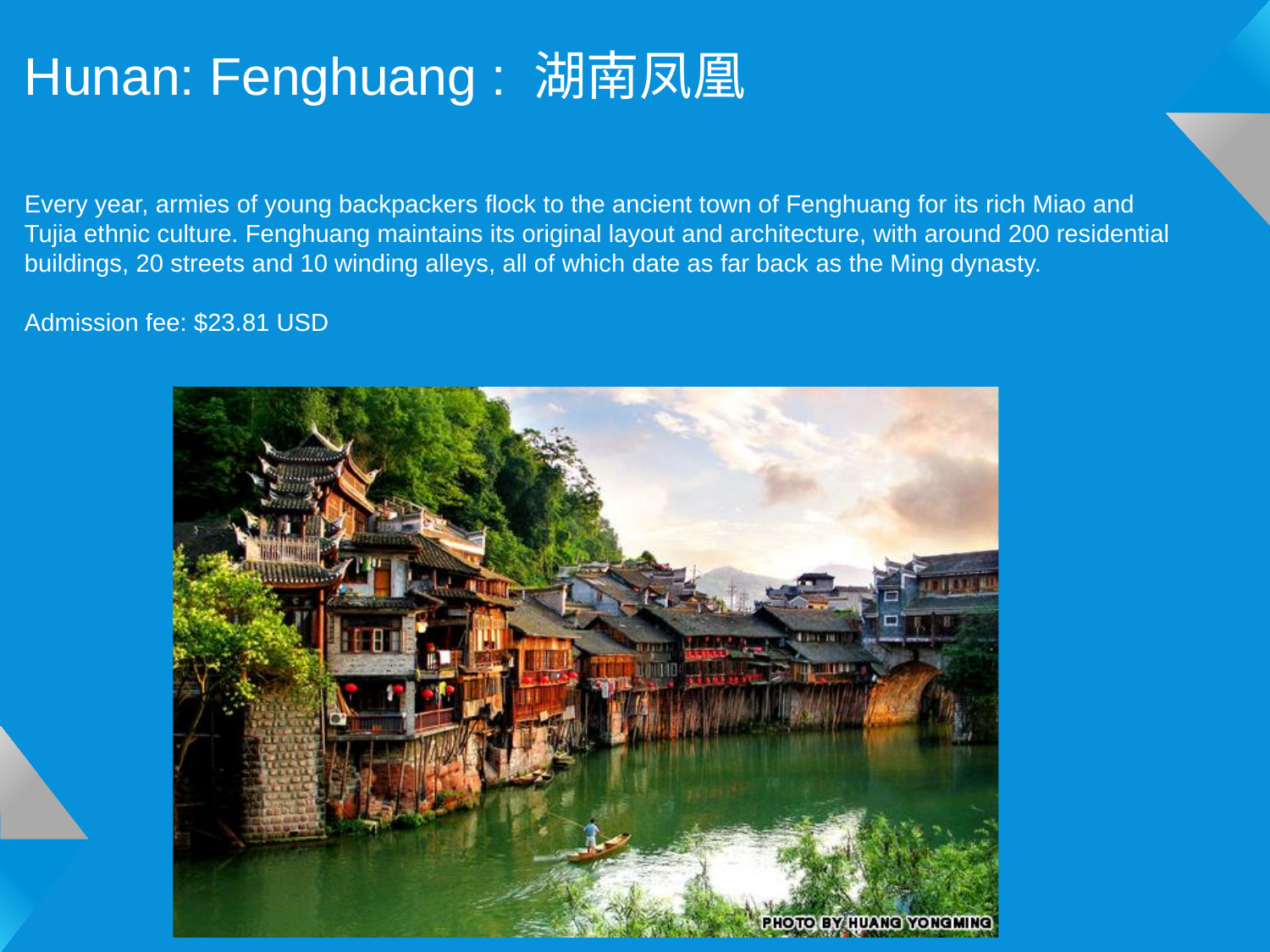

Hunan: Fenghuang : 湖南凤凰

Every year, armies of young backpackers flock to the ancient town of Fenghuang for its rich Miao and Tujia ethnic culture. Fenghuang maintains its original layout and architecture, with around 200 residential buildings, 20 streets and 10 winding alleys, all of which date as far back as the Ming dynasty.

Admission fee: $23.81 USD